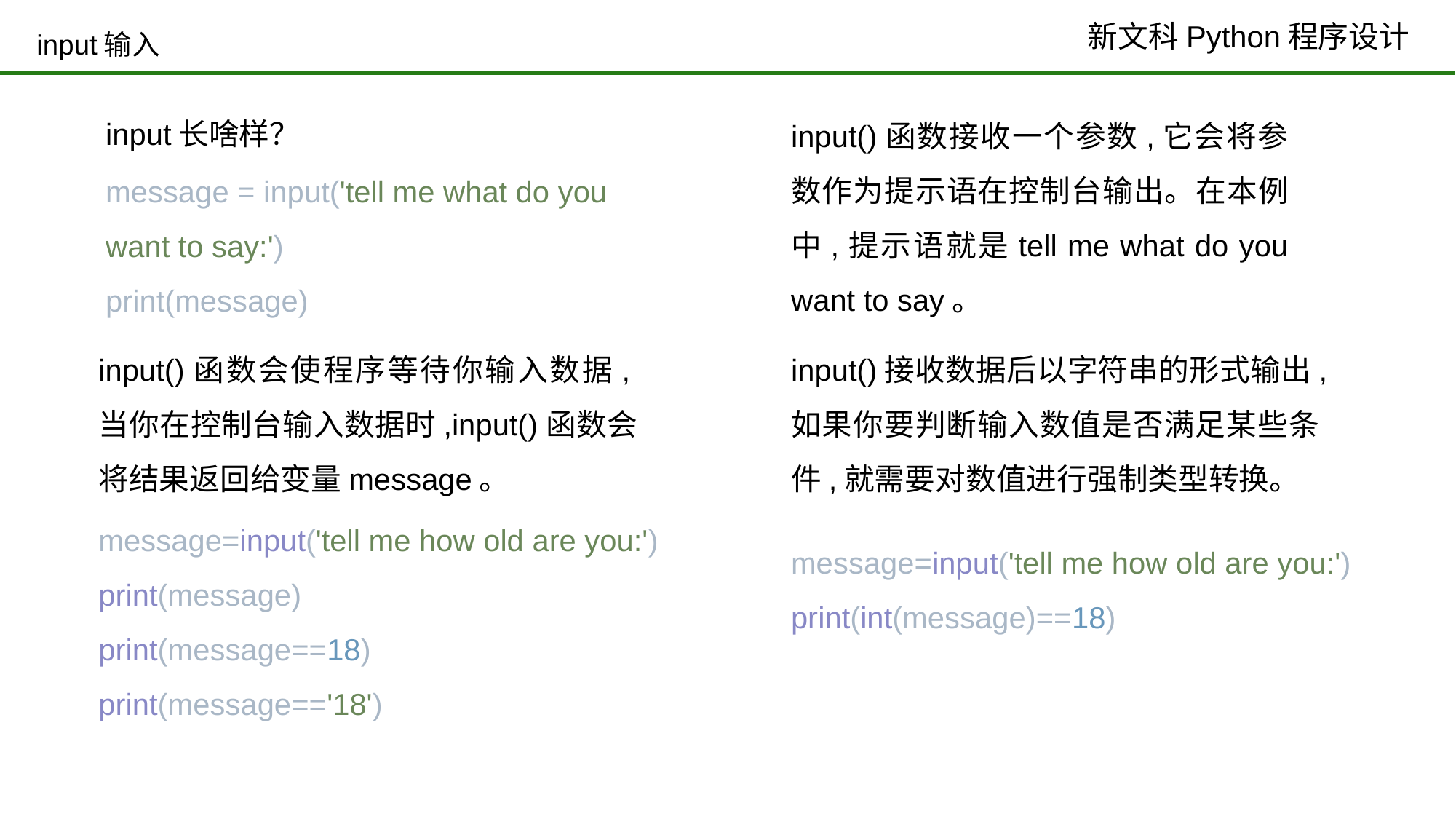

# input输入
input长啥样？
input()函数接收一个参数,它会将参数作为提示语在控制台输出。在本例中,提示语就是tell me what do you want to say。
message = input('tell me what do you want to say:')
print(message)
input()函数会使程序等待你输入数据,当你在控制台输入数据时,input()函数会将结果返回给变量message。
input()接收数据后以字符串的形式输出,如果你要判断输入数值是否满足某些条件,就需要对数值进行强制类型转换。
message=input('tell me how old are you:')
print(message)
print(message==18)
print(message=='18')
message=input('tell me how old are you:')
print(int(message)==18)